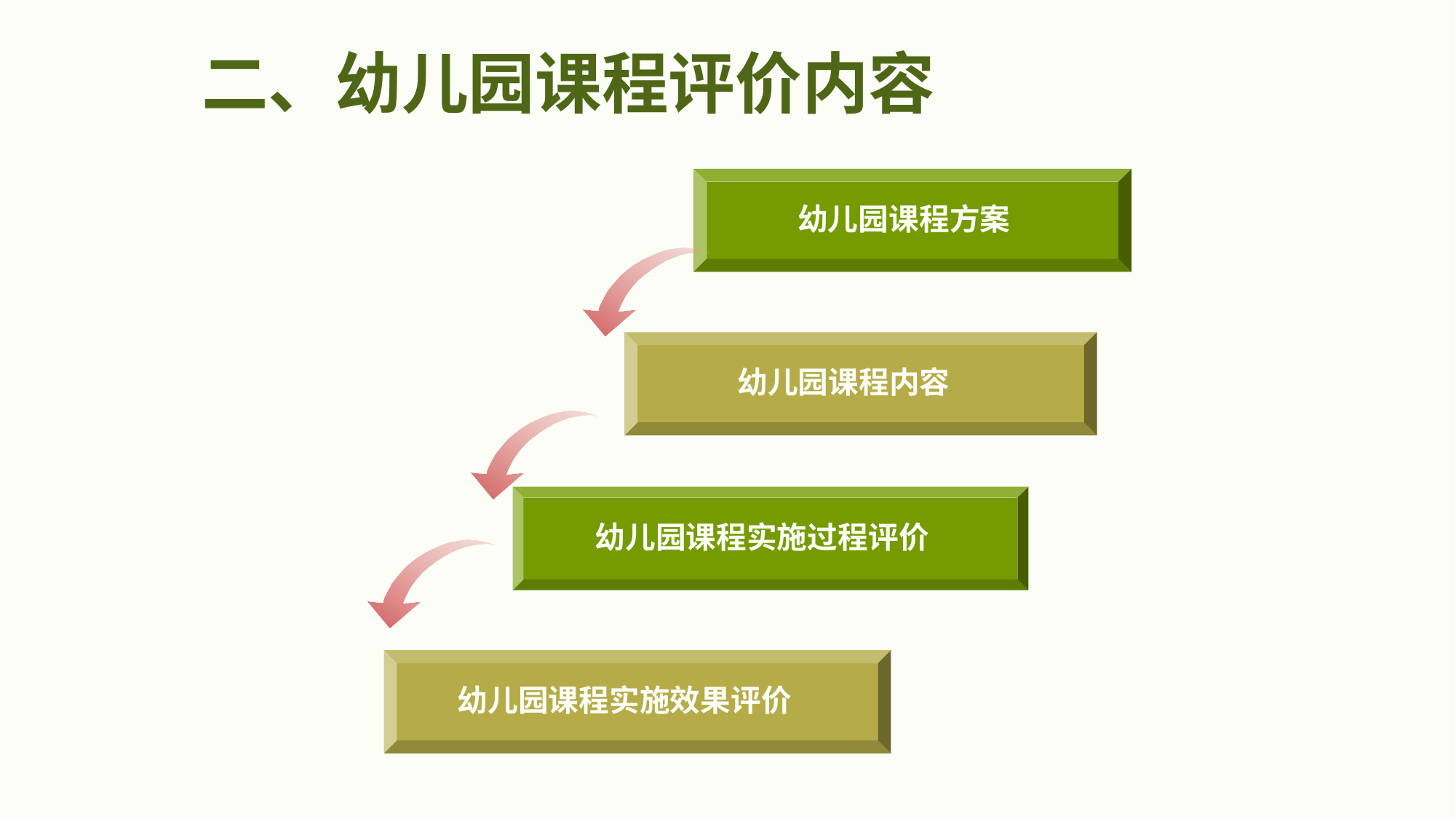

二、幼儿园课程评价内容

幼儿园课程方案

幼儿园课程内容

幼儿园课程实施过程评价

幼儿园课程实施效果评价